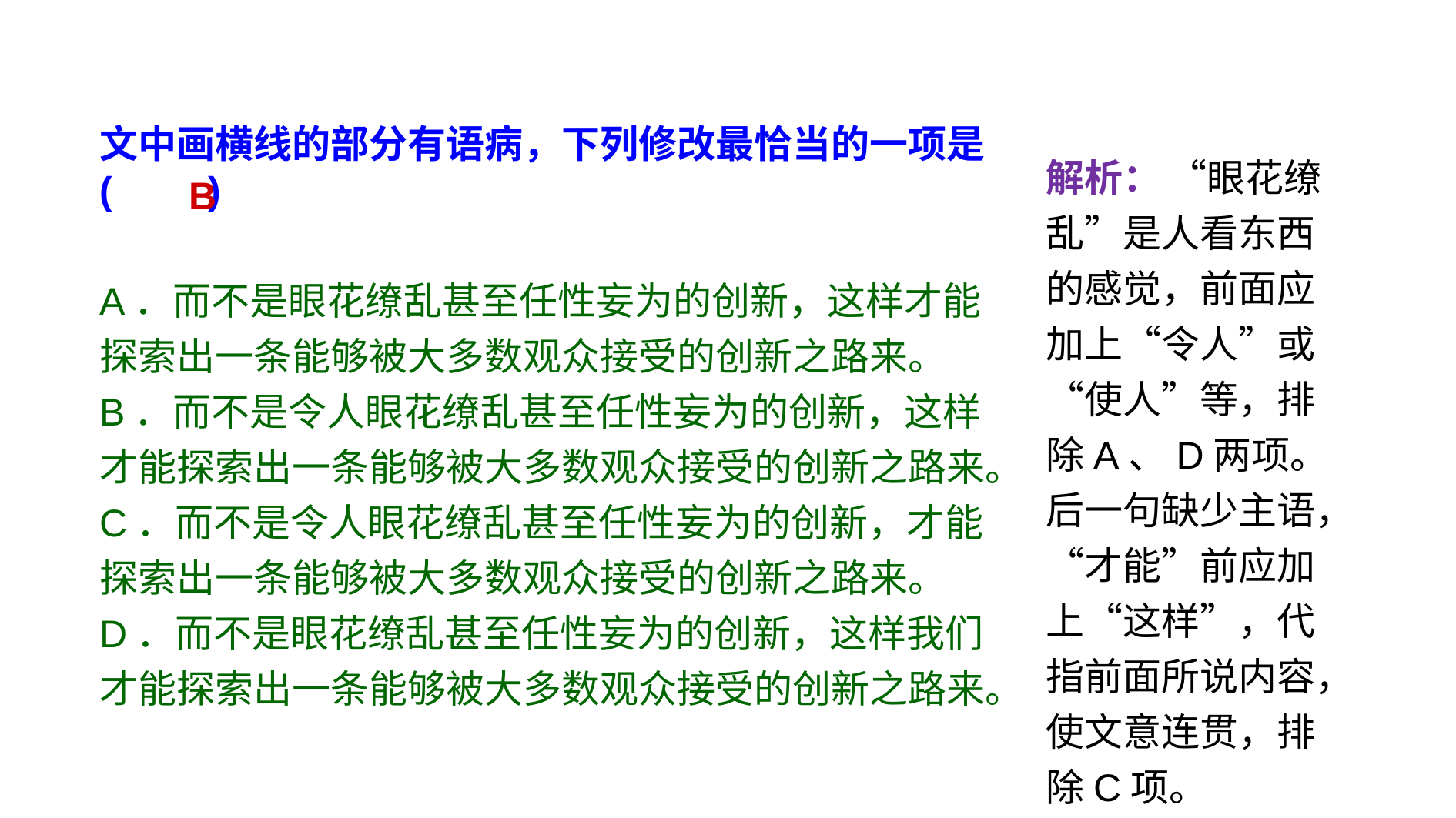

文中画横线的部分有语病，下列修改最恰当的一项是(　　)

A．而不是眼花缭乱甚至任性妄为的创新，这样才能探索出一条能够被大多数观众接受的创新之路来。
B．而不是令人眼花缭乱甚至任性妄为的创新，这样才能探索出一条能够被大多数观众接受的创新之路来。
C．而不是令人眼花缭乱甚至任性妄为的创新，才能探索出一条能够被大多数观众接受的创新之路来。
D．而不是眼花缭乱甚至任性妄为的创新，这样我们才能探索出一条能够被大多数观众接受的创新之路来。
解析： “眼花缭乱”是人看东西的感觉，前面应加上“令人”或“使人”等，排除A、D两项。后一句缺少主语，“才能”前应加上“这样”，代指前面所说内容，使文意连贯，排除C项。
B